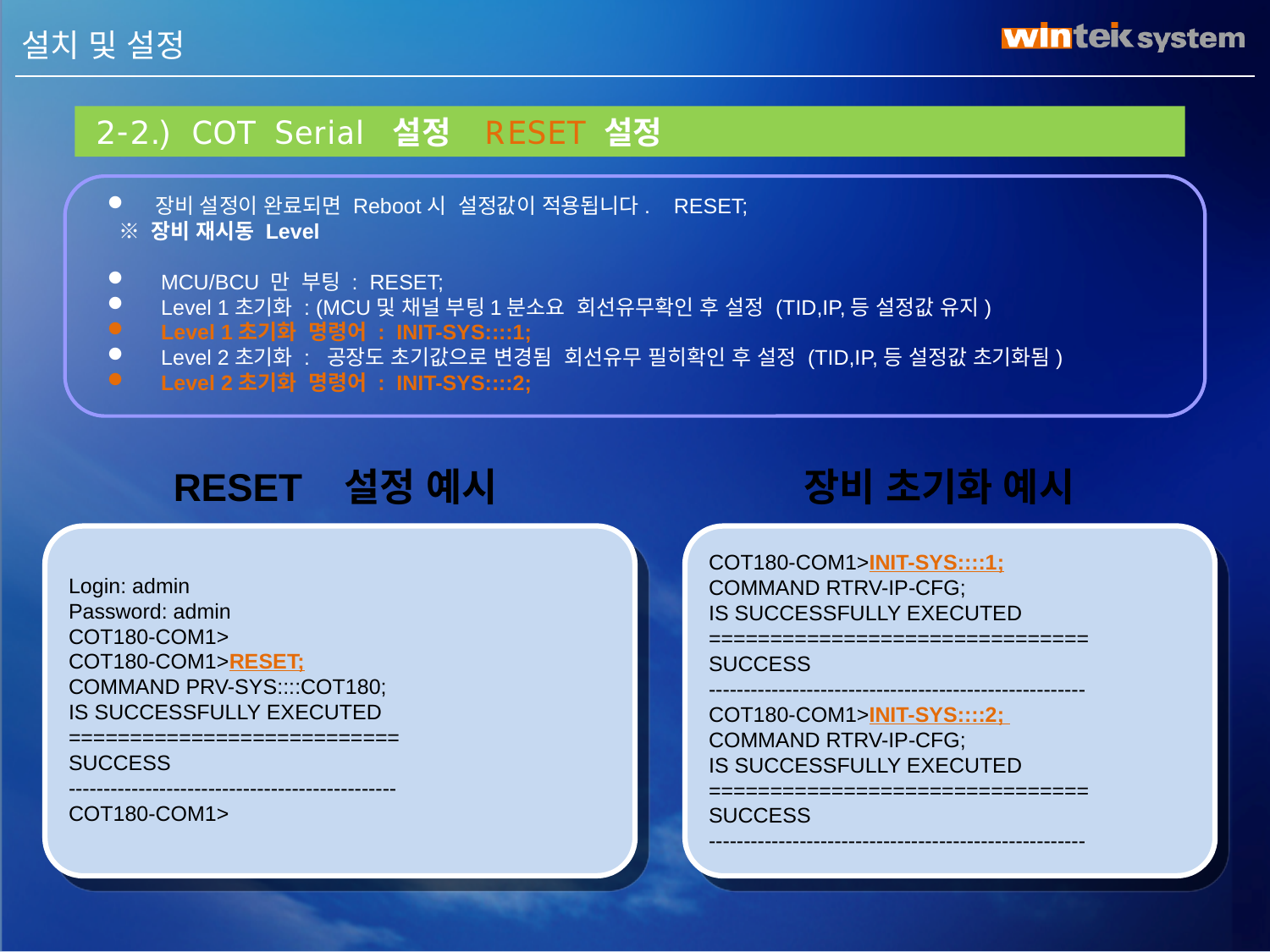

III .    설치 및 설정
 2-2.)  COT  Serial  설정   RESET 설정

장비 설정이 완료되면 Reboot시  설정값이 적용됩니다.    RESET;
  ※ 장비 재시동 Level

 MCU/BCU 만  부팅 :  RESET;
 Level 1초기화 : (MCU및 채널 부팅1분소요  회선유무확인 후 설정 (TID,IP,등 설정값 유지)
 Level 1초기화  명령어 :  INIT-SYS::::1;
 Level 2초기화 :  공장도 초기값으로 변경됨  회선유무 필히확인 후 설정 (TID,IP,등 설정값 초기화됨)
 Level 2초기화  명령어 :  INIT-SYS::::2;
 RESET   설정 예시
 장비 초기화 예시

Login: admin
Password: admin
COT180-COM1>
COT180-COM1>RESET;
COMMAND PRV-SYS::::COT180;
IS SUCCESSFULLY EXECUTED
===========================
SUCCESS
-----------------------------------------------
COT180-COM1>

COT180-COM1>INIT-SYS::::1;
COMMAND RTRV-IP-CFG;
IS SUCCESSFULLY EXECUTED
===============================
SUCCESS
------------------------------------------------------
COT180-COM1>INIT-SYS::::2;
COMMAND RTRV-IP-CFG;
IS SUCCESSFULLY EXECUTED
===============================
SUCCESS
------------------------------------------------------